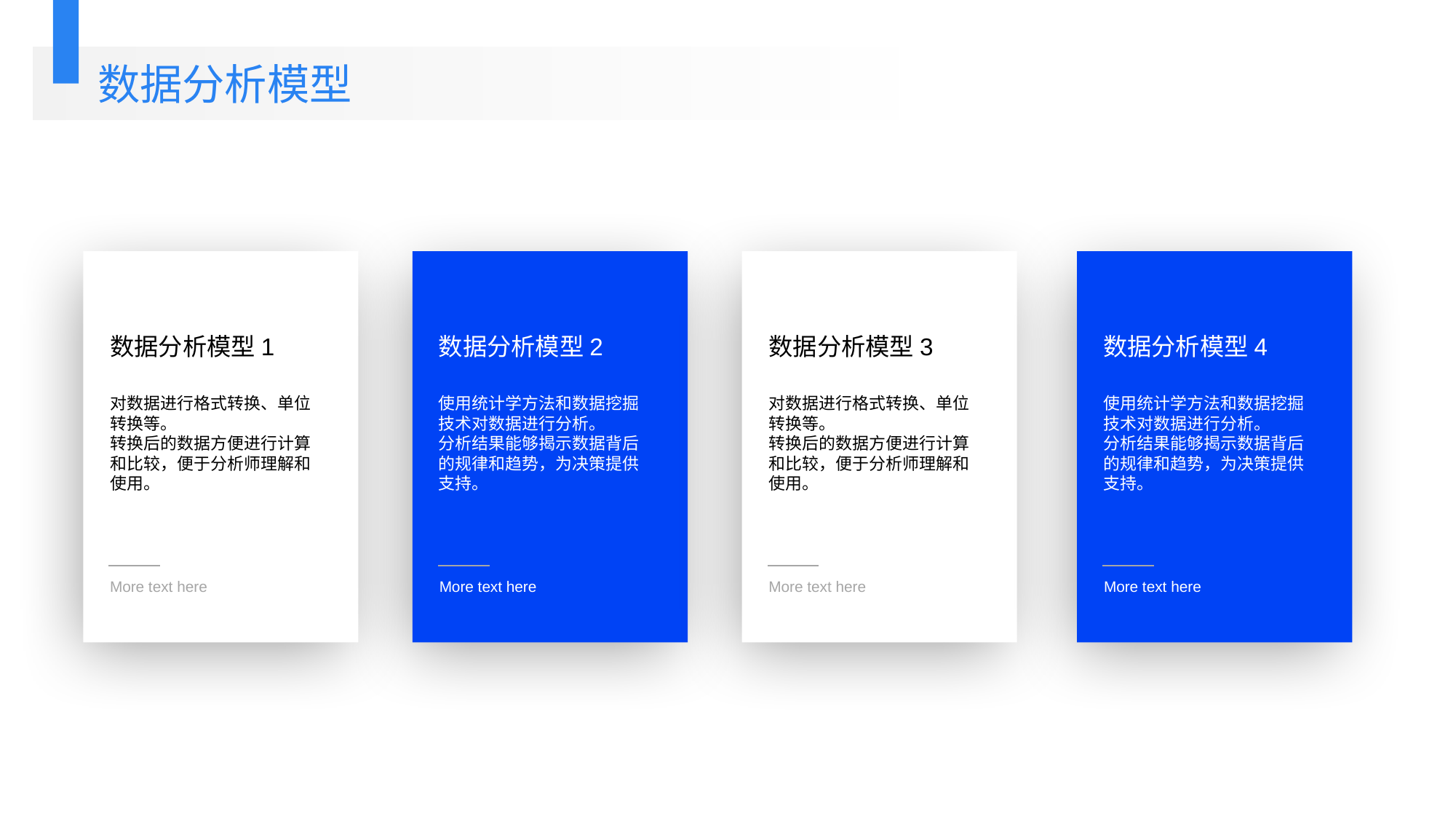

数据分析模型

数据分析模型1
数据分析模型2
数据分析模型3
数据分析模型4
对数据进行格式转换、单位转换等。
转换后的数据方便进行计算和比较，便于分析师理解和使用。
使用统计学方法和数据挖掘技术对数据进行分析。
分析结果能够揭示数据背后的规律和趋势，为决策提供支持。
对数据进行格式转换、单位转换等。
转换后的数据方便进行计算和比较，便于分析师理解和使用。
使用统计学方法和数据挖掘技术对数据进行分析。
分析结果能够揭示数据背后的规律和趋势，为决策提供支持。
More text here
More text here
More text here
More text here